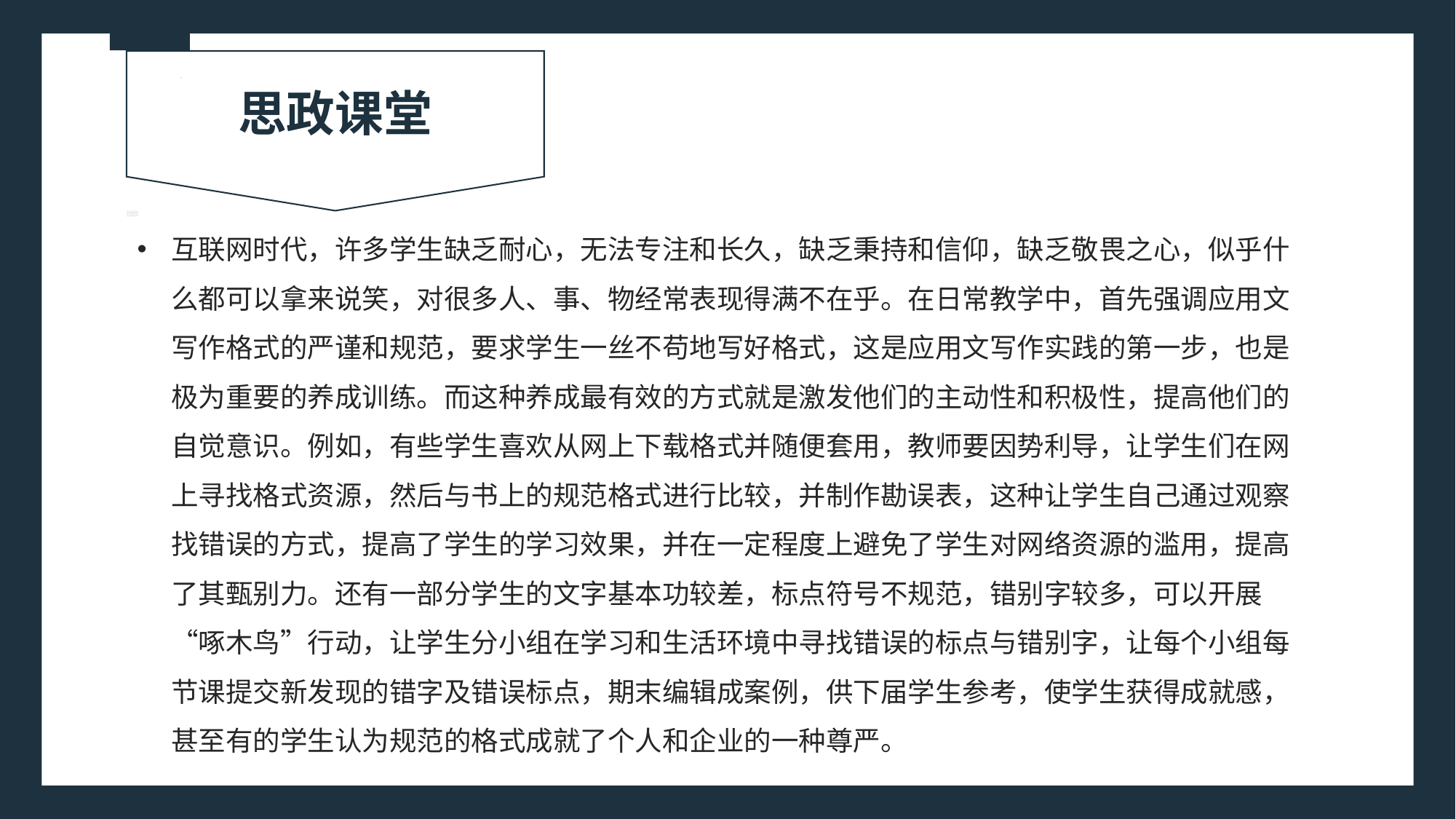

思政课堂
互联网时代，许多学生缺乏耐心，无法专注和长久，缺乏秉持和信仰，缺乏敬畏之心，似乎什么都可以拿来说笑，对很多人、事、物经常表现得满不在乎。在日常教学中，首先强调应用文写作格式的严谨和规范，要求学生一丝不苟地写好格式，这是应用文写作实践的第一步，也是极为重要的养成训练。而这种养成最有效的方式就是激发他们的主动性和积极性，提高他们的自觉意识。例如，有些学生喜欢从网上下载格式并随便套用，教师要因势利导，让学生们在网上寻找格式资源，然后与书上的规范格式进行比较，并制作勘误表，这种让学生自己通过观察找错误的方式，提高了学生的学习效果，并在一定程度上避免了学生对网络资源的滥用，提高了其甄别力。还有一部分学生的文字基本功较差，标点符号不规范，错别字较多，可以开展“啄木鸟”行动，让学生分小组在学习和生活环境中寻找错误的标点与错别字，让每个小组每节课提交新发现的错字及错误标点，期末编辑成案例，供下届学生参考，使学生获得成就感，甚至有的学生认为规范的格式成就了个人和企业的一种尊严。